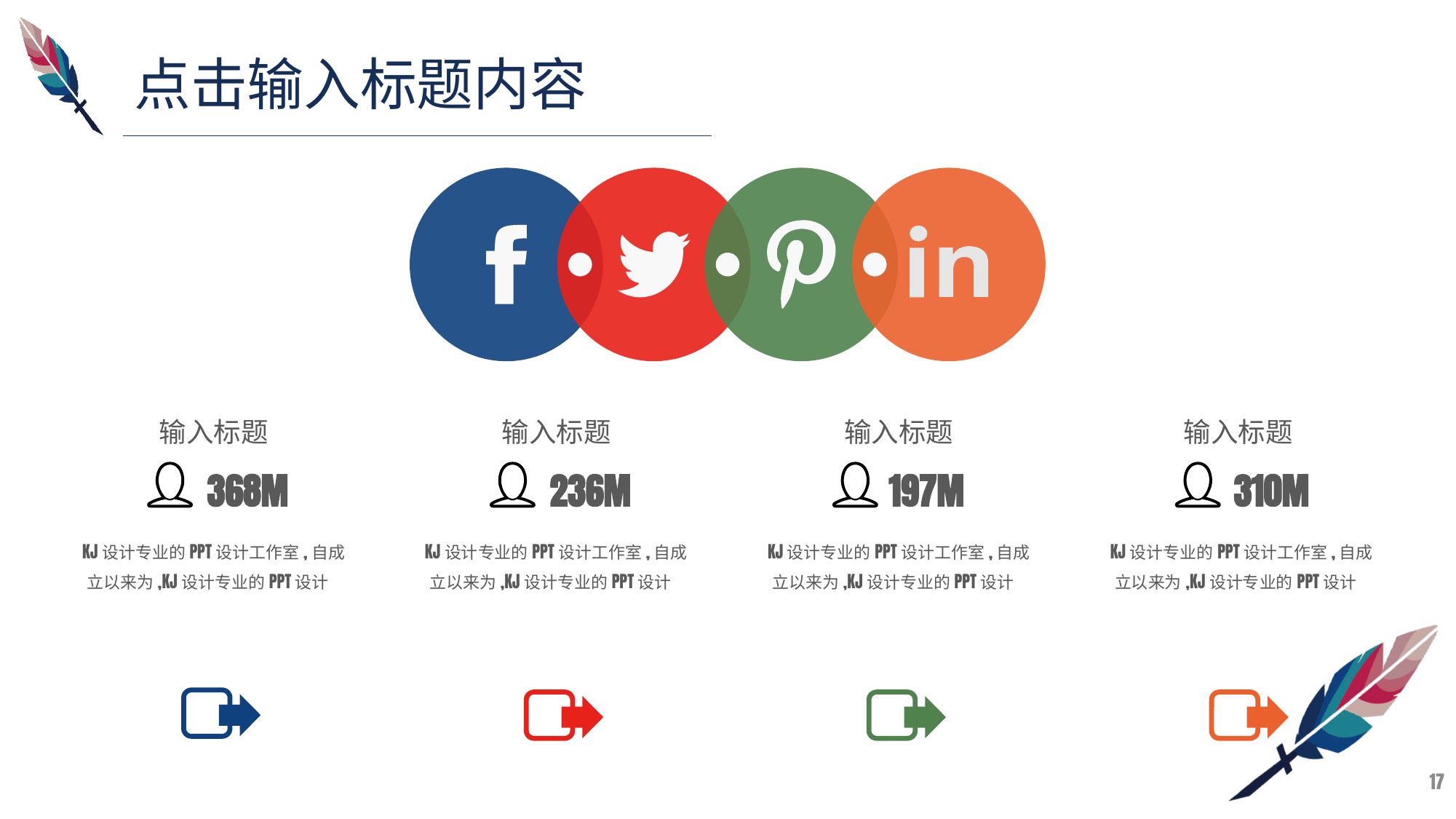

点击输入标题内容

输入标题
输入标题
输入标题
输入标题

236M
197M
310M
368M
KJ设计专业的PPT设计工作室,自成立以来为,KJ设计专业的PPT设计
KJ设计专业的PPT设计工作室,自成立以来为,KJ设计专业的PPT设计
KJ设计专业的PPT设计工作室,自成立以来为,KJ设计专业的PPT设计
KJ设计专业的PPT设计工作室,自成立以来为,KJ设计专业的PPT设计

17